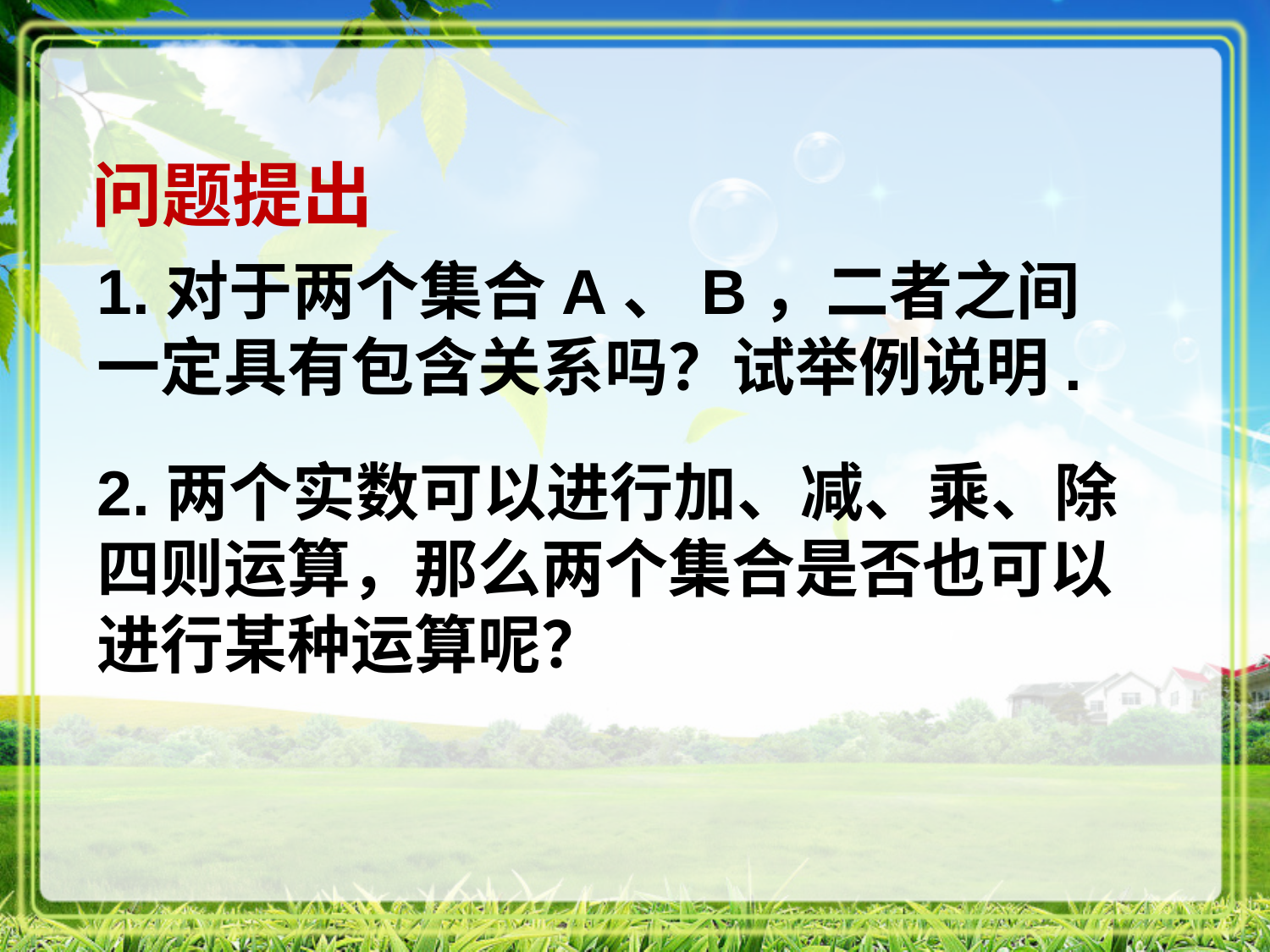

问题提出
1.对于两个集合A、B，二者之间一定具有包含关系吗？试举例说明.
2.两个实数可以进行加、减、乘、除四则运算，那么两个集合是否也可以进行某种运算呢？